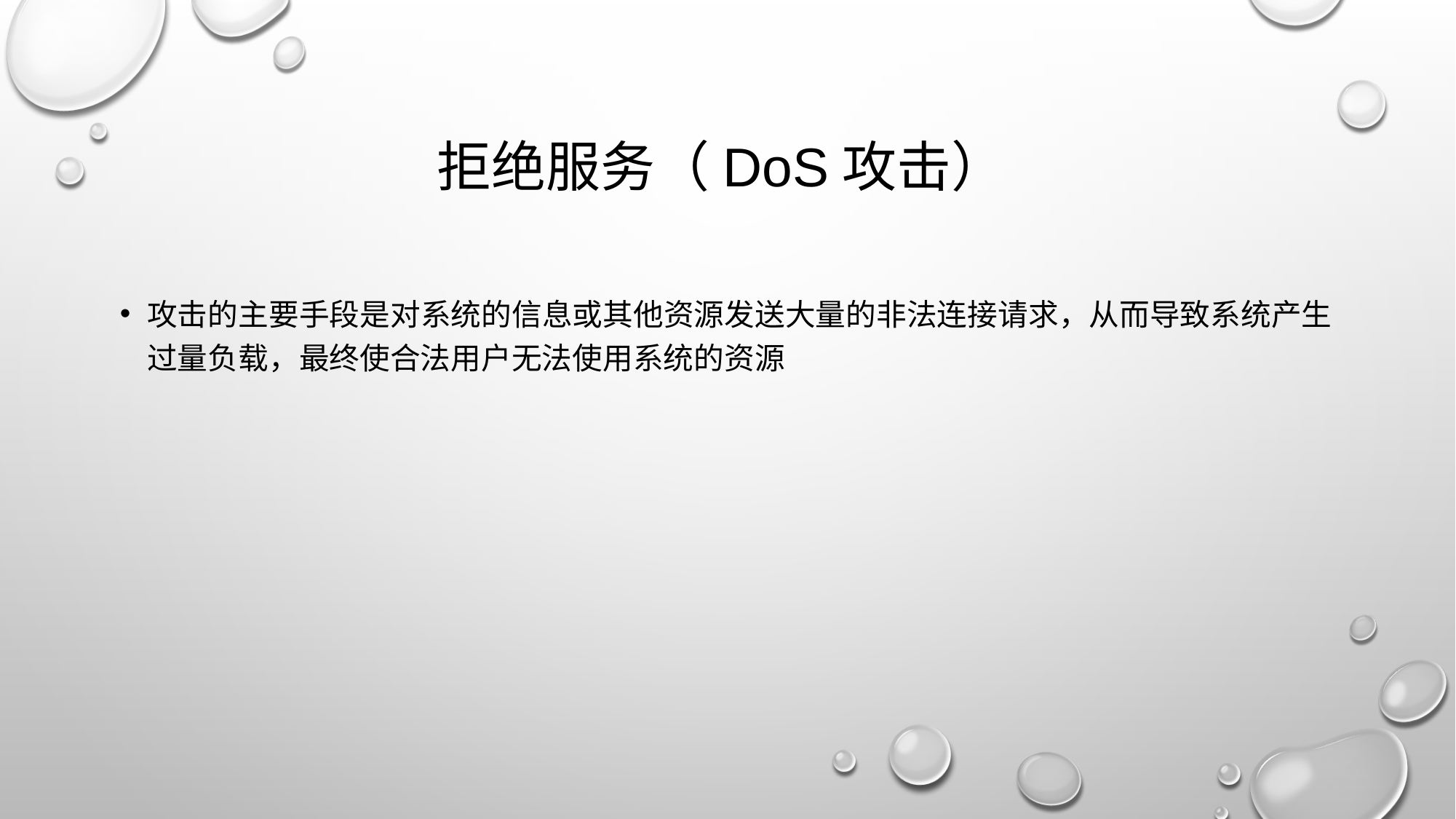

# 拒绝服务（DoS攻击）
攻击的主要手段是对系统的信息或其他资源发送大量的非法连接请求，从而导致系统产生过量负载，最终使合法用户无法使用系统的资源